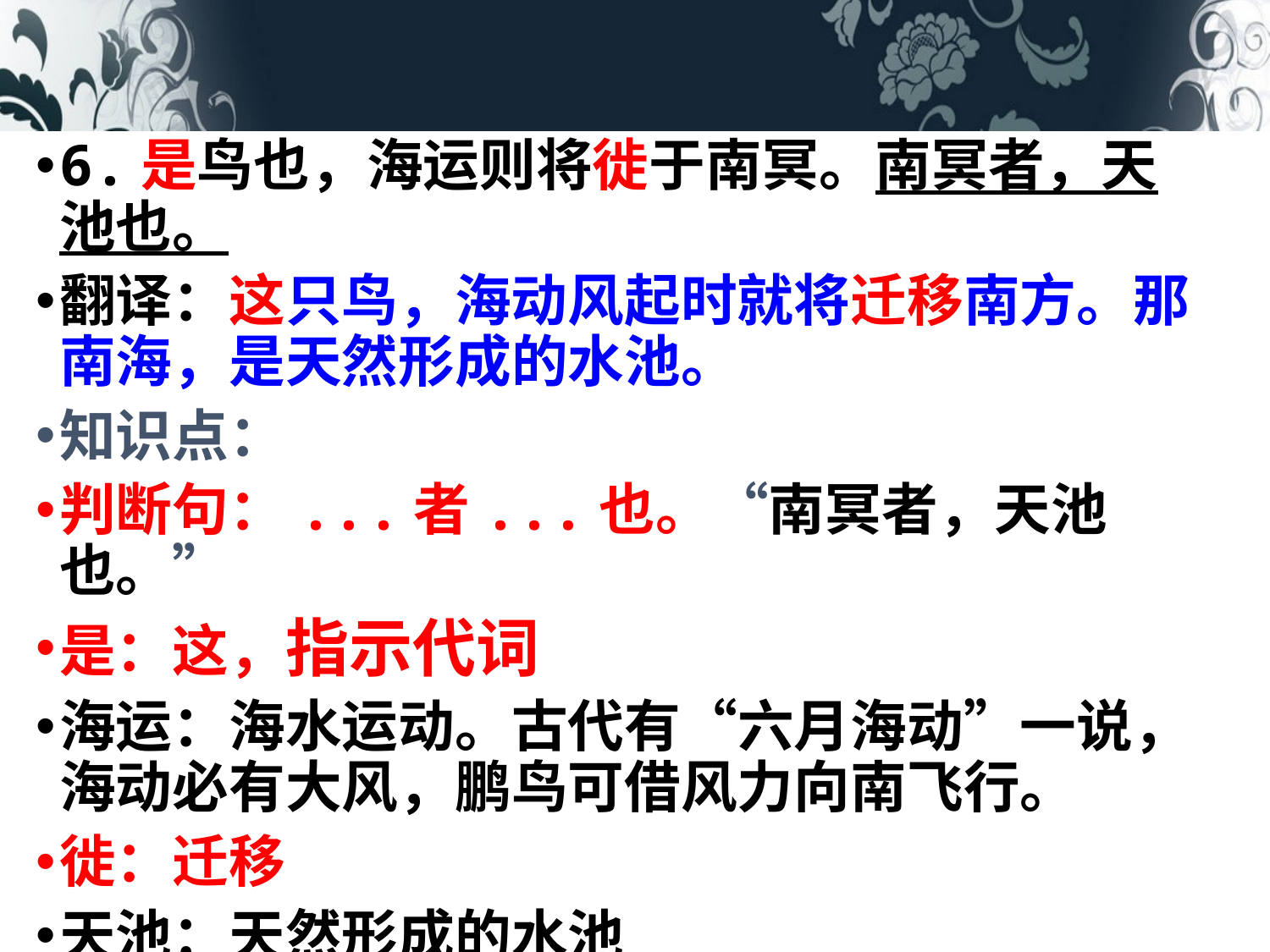

6.是鸟也，海运则将徙于南冥。南冥者，天池也。
翻译：这只鸟，海动风起时就将迁移南方。那南海，是天然形成的水池。
知识点：
判断句：...者...也。“南冥者，天池也。”
是：这，指示代词
海运：海水运动。古代有“六月海动”一说，海动必有大风，鹏鸟可借风力向南飞行。
徙：迁移
天池：天然形成的水池